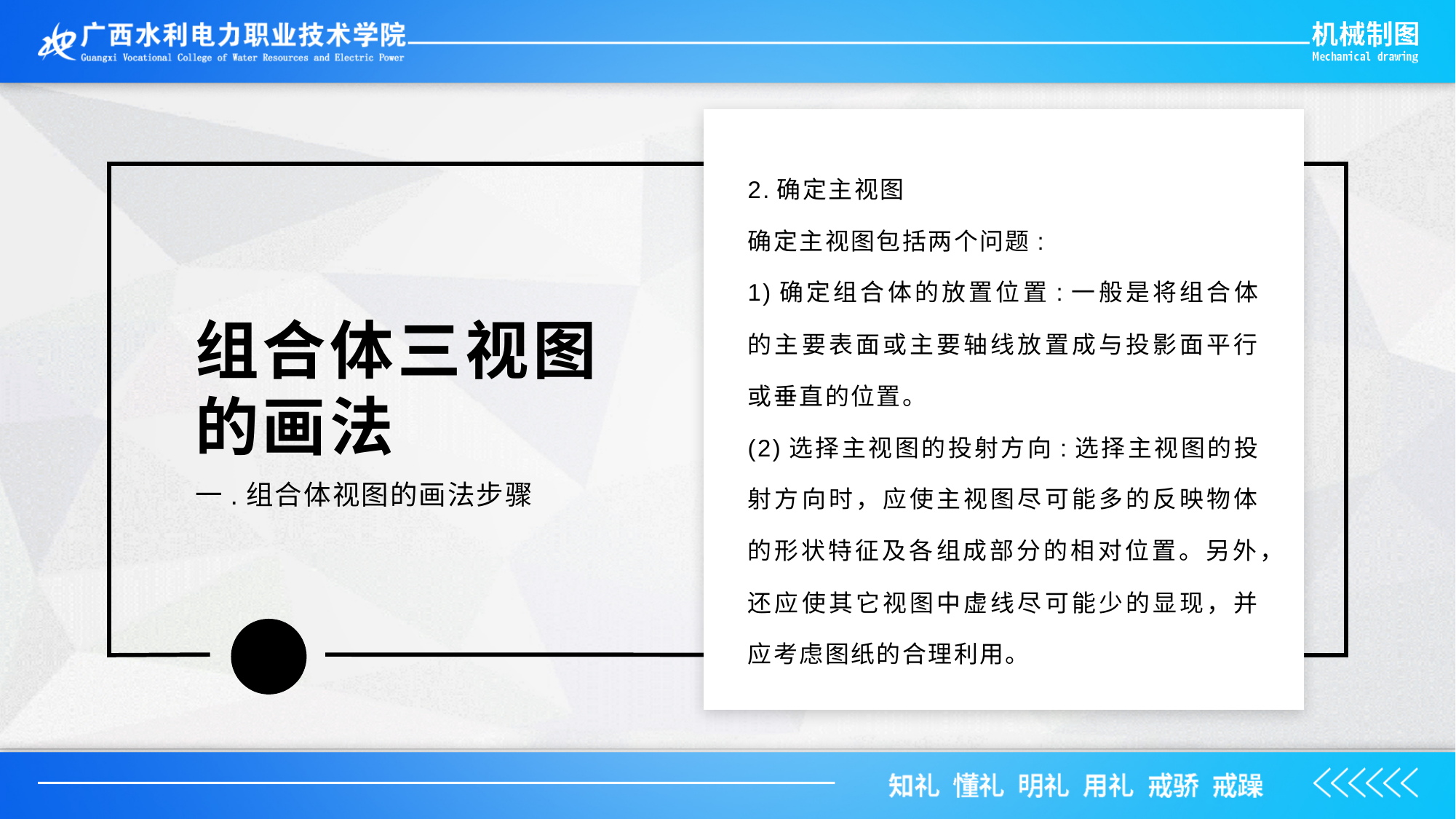

2.确定主视图
确定主视图包括两个问题:
1)确定组合体的放置位置:一般是将组合体的主要表面或主要轴线放置成与投影面平行或垂直的位置。
(2)选择主视图的投射方向:选择主视图的投射方向时，应使主视图尽可能多的反映物体的形状特征及各组成部分的相对位置。另外，还应使其它视图中虚线尽可能少的显现，并应考虑图纸的合理利用。

组合体三视图的画法
一.组合体视图的画法步骤